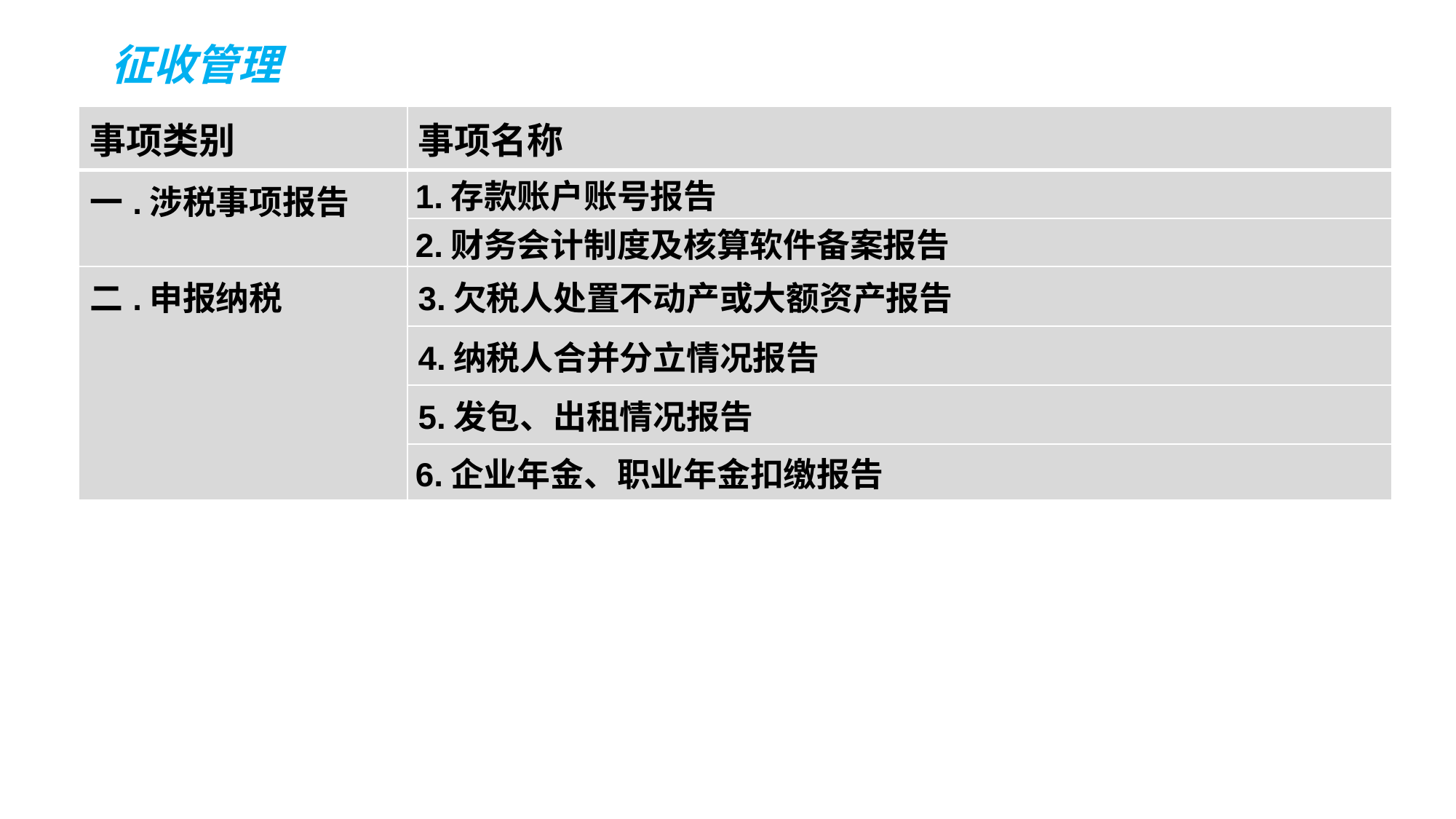

# 征收管理
| 事项类别 | 事项名称 |
| --- | --- |
| 一.涉税事项报告 | 1.存款账户账号报告 |
|  | 2.财务会计制度及核算软件备案报告 |
| 二.申报纳税 | 3.欠税人处置不动产或大额资产报告 |
|  | 4.纳税人合并分立情况报告 |
|  | 5.发包、出租情况报告 |
|  | 6.企业年金、职业年金扣缴报告 |